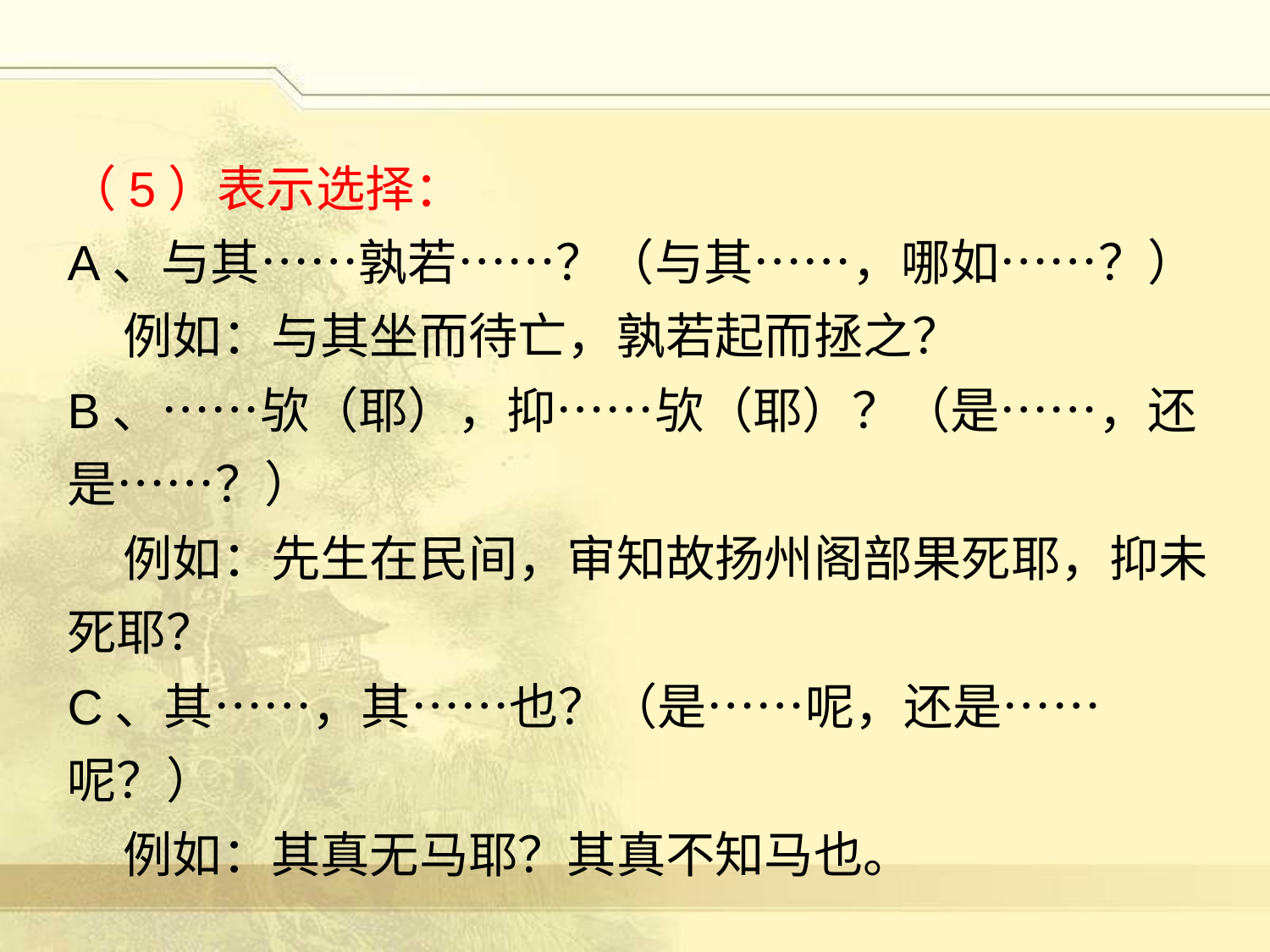

（5）表示选择：
A、与其……孰若……？（与其……，哪如……？）
    例如：与其坐而待亡，孰若起而拯之？
B、……欤（耶），抑……欤（耶）？（是……，还是……？）
    例如：先生在民间，审知故扬州阁部果死耶，抑未死耶？
C、其……，其……也？（是……呢，还是……呢？）
    例如：其真无马耶？其真不知马也。